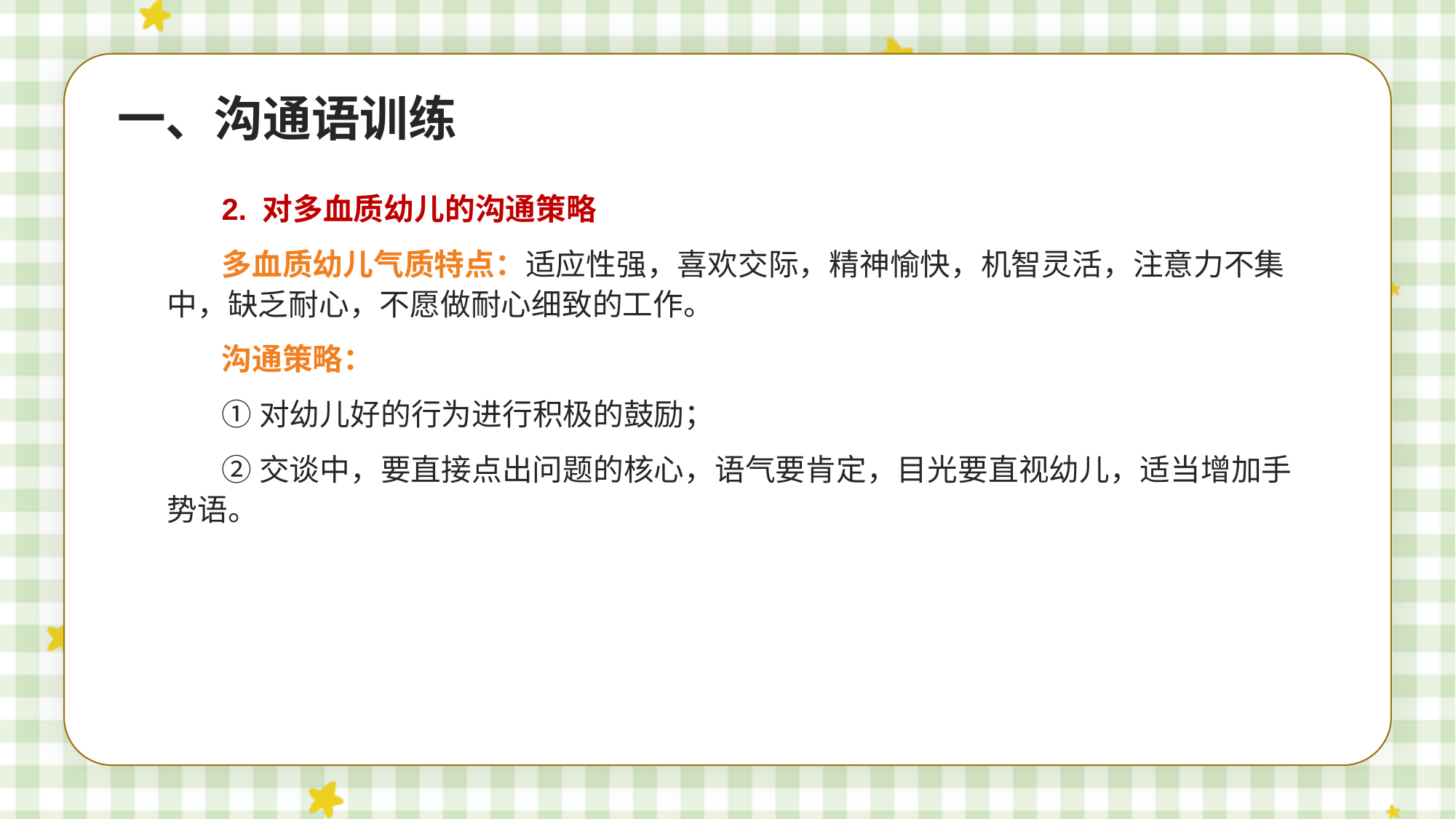

一、沟通语训练
2. 对多血质幼儿的沟通策略
多血质幼儿气质特点：适应性强，喜欢交际，精神愉快，机智灵活，注意力不集中，缺乏耐心，不愿做耐心细致的工作。
沟通策略：
①对幼儿好的行为进行积极的鼓励；
②交谈中，要直接点出问题的核心，语气要肯定，目光要直视幼儿，适当增加手势语。